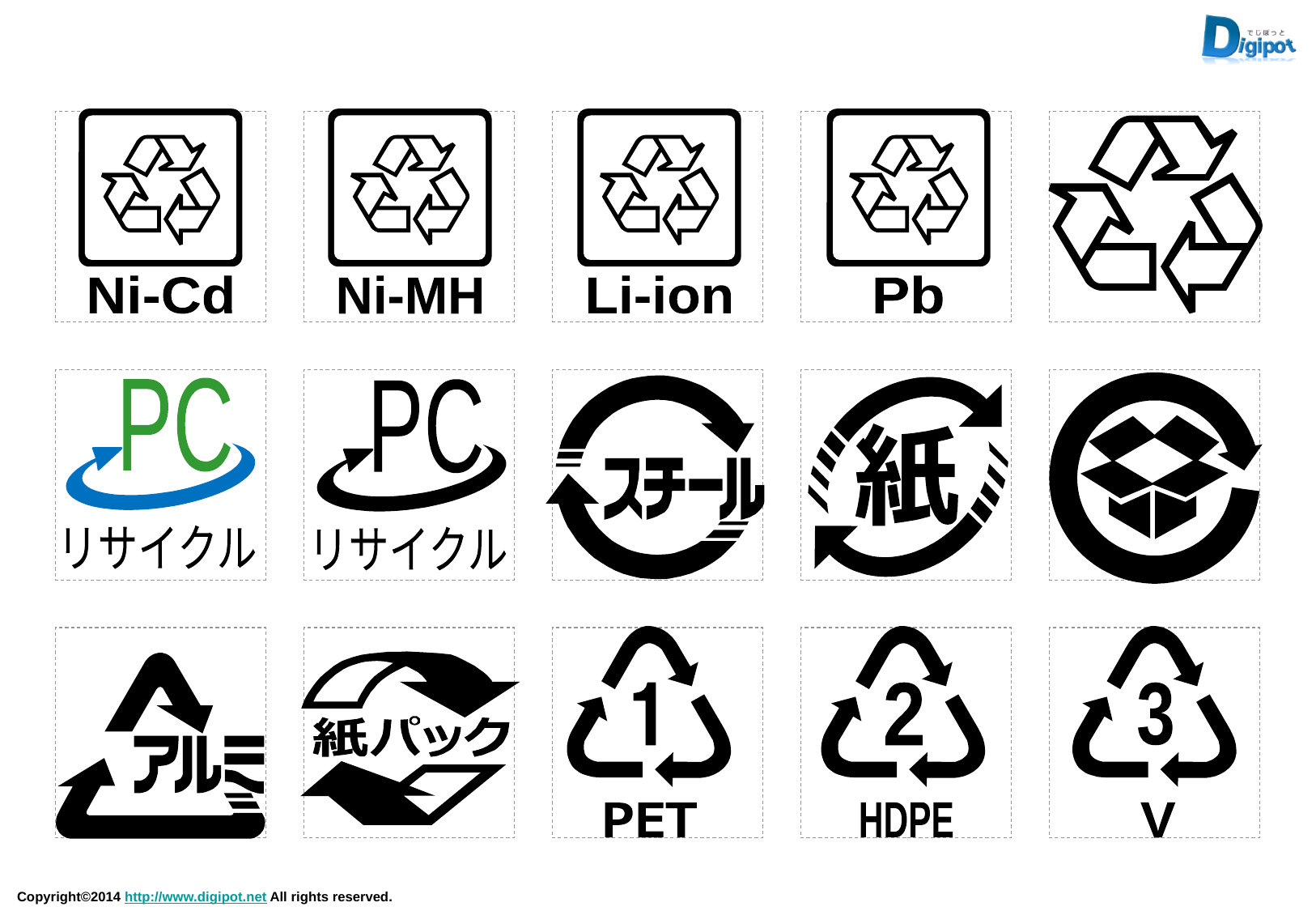

Ni-Cd

Ni-MH

Li-ion

Pb

PC

リサイクル
PC

リサイクル

2
HDPE

3
V